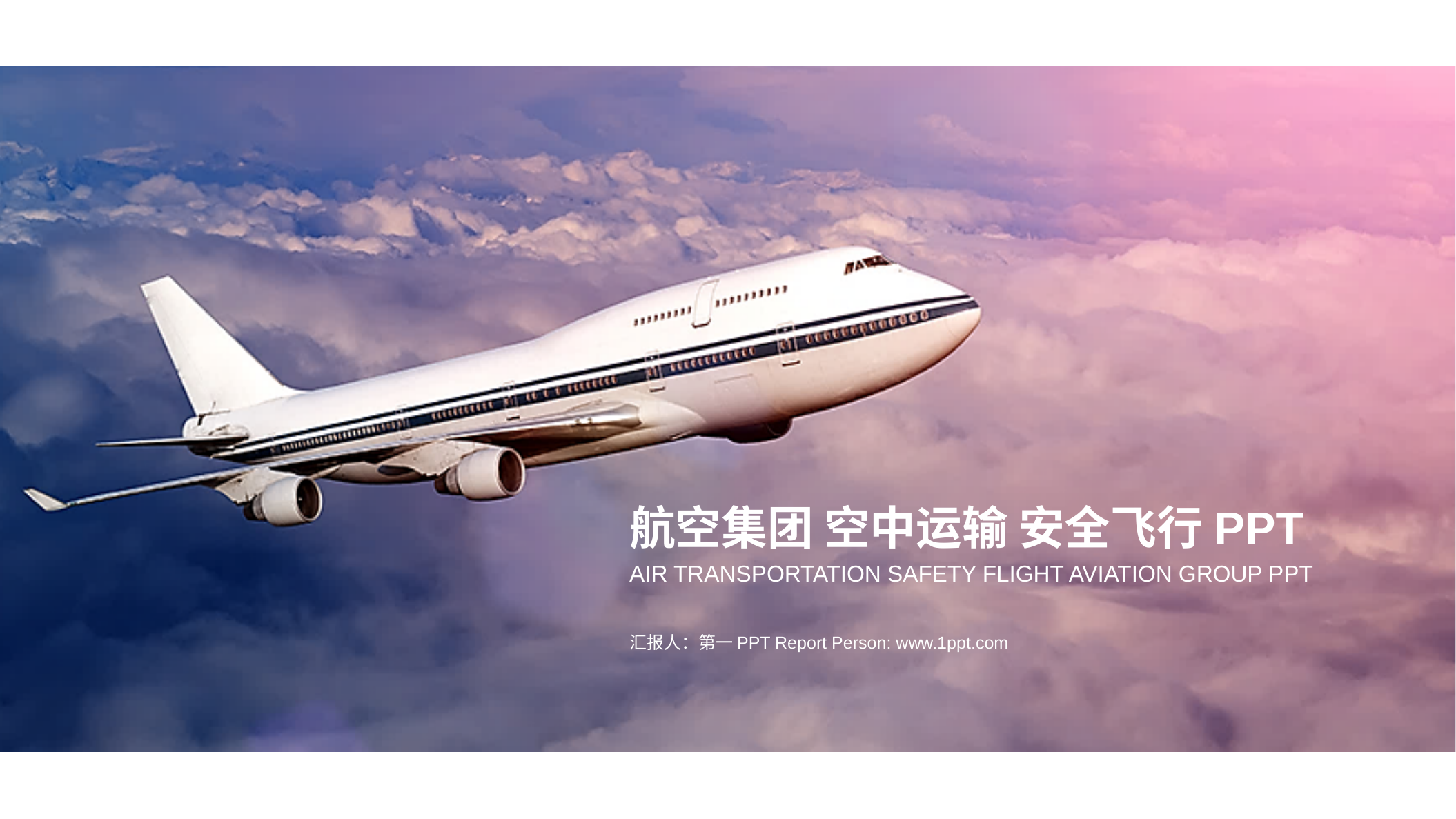

航空集团 空中运输 安全飞行PPT
AIR TRANSPORTATION SAFETY FLIGHT AVIATION GROUP PPT
汇报人：第一PPT Report Person: www.1ppt.com